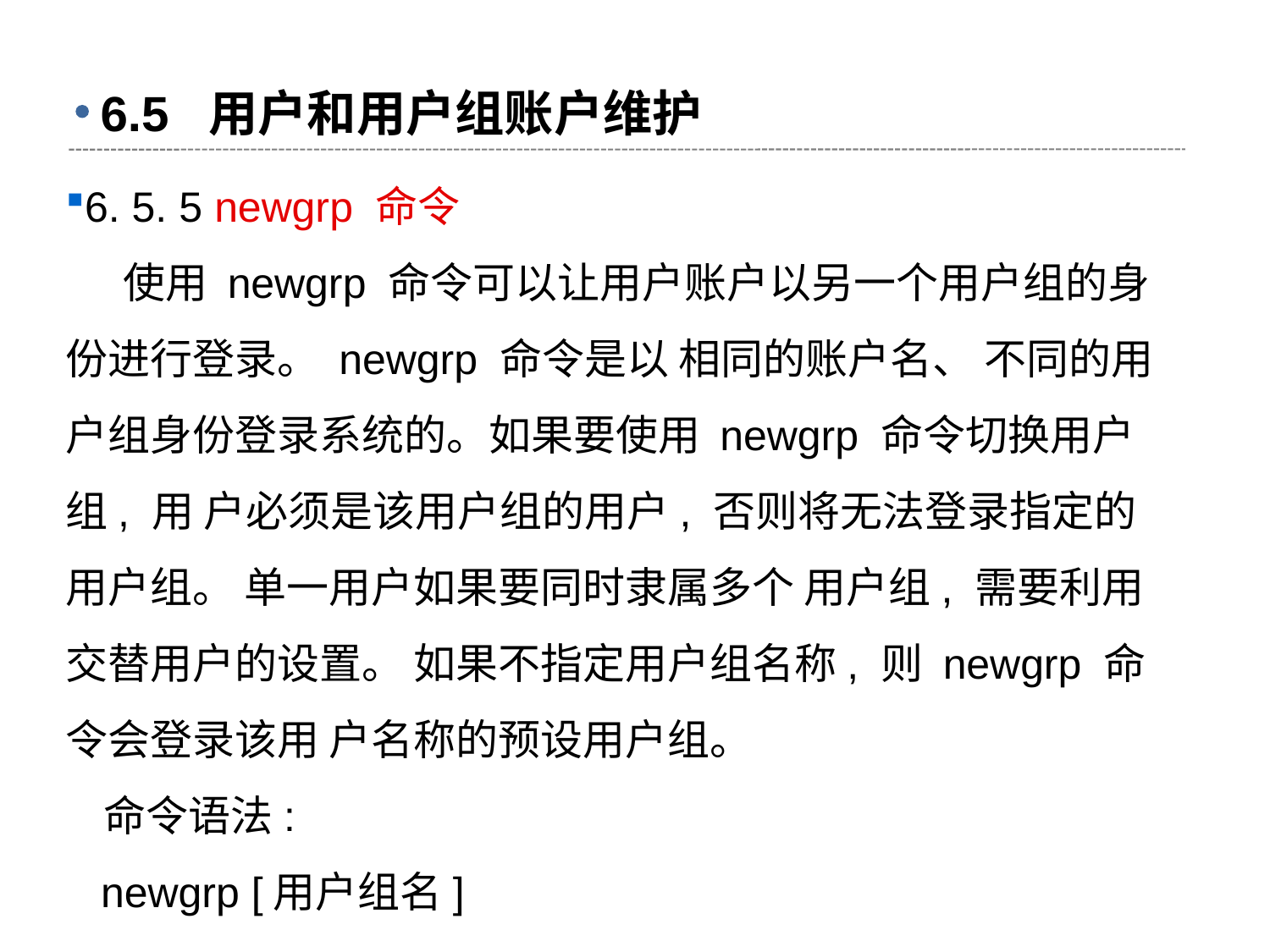

# 6.5  用户和用户组账户维护
6. 5. 5 newgrp 命令
     使用 newgrp 命令可以让用户账户以另一个用户组的身份进行登录。 newgrp 命令是以 相同的账户名、 不同的用户组身份登录系统的。如果要使用 newgrp 命令切换用户组, 用 户必须是该用户组的用户, 否则将无法登录指定的用户组。 单一用户如果要同时隶属多个 用户组, 需要利用交替用户的设置。 如果不指定用户组名称, 则 newgrp 命令会登录该用 户名称的预设用户组。
   命令语法:
   newgrp [用户组名]